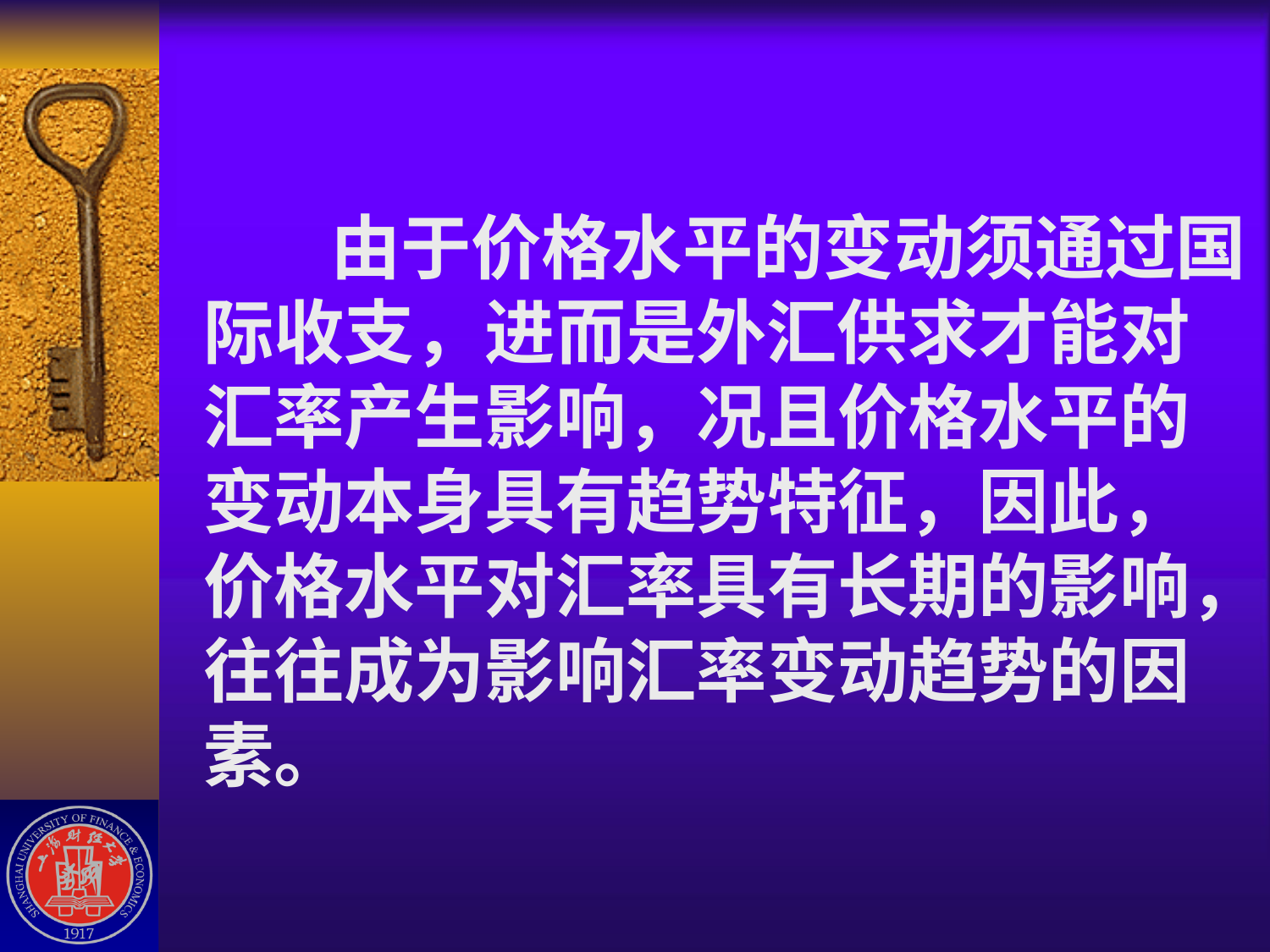

# 由于价格水平的变动须通过国际收支，进而是外汇供求才能对汇率产生影响，况且价格水平的变动本身具有趋势特征，因此，价格水平对汇率具有长期的影响，往往成为影响汇率变动趋势的因素。